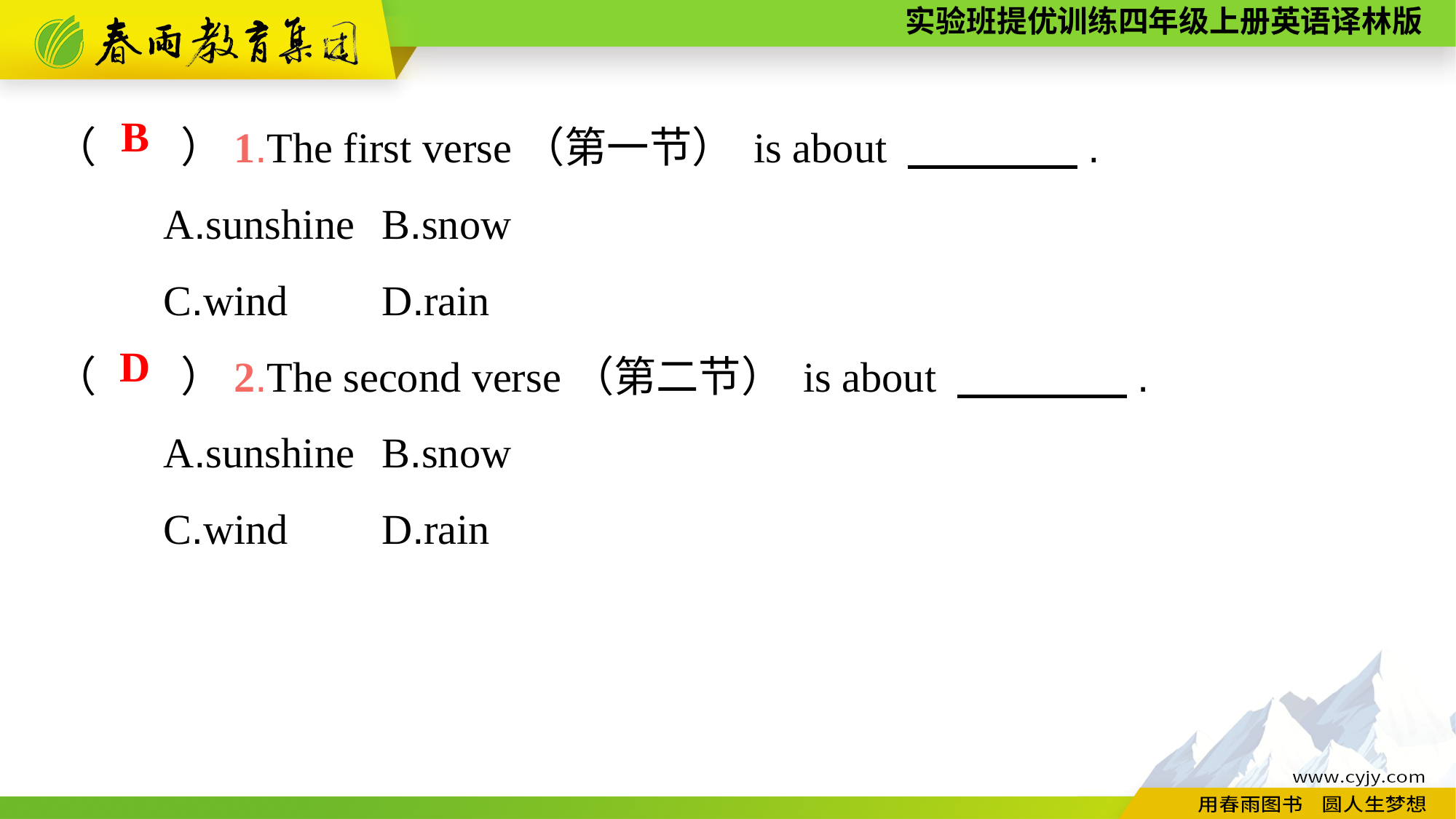

（　　）1.The first verse（第一节） is about 　　　　.
	A.sunshine	B.snow
	C.wind	D.rain
（　　）2.The second verse（第二节） is about 　　　　.
	A.sunshine	B.snow
	C.wind	D.rain
B
D